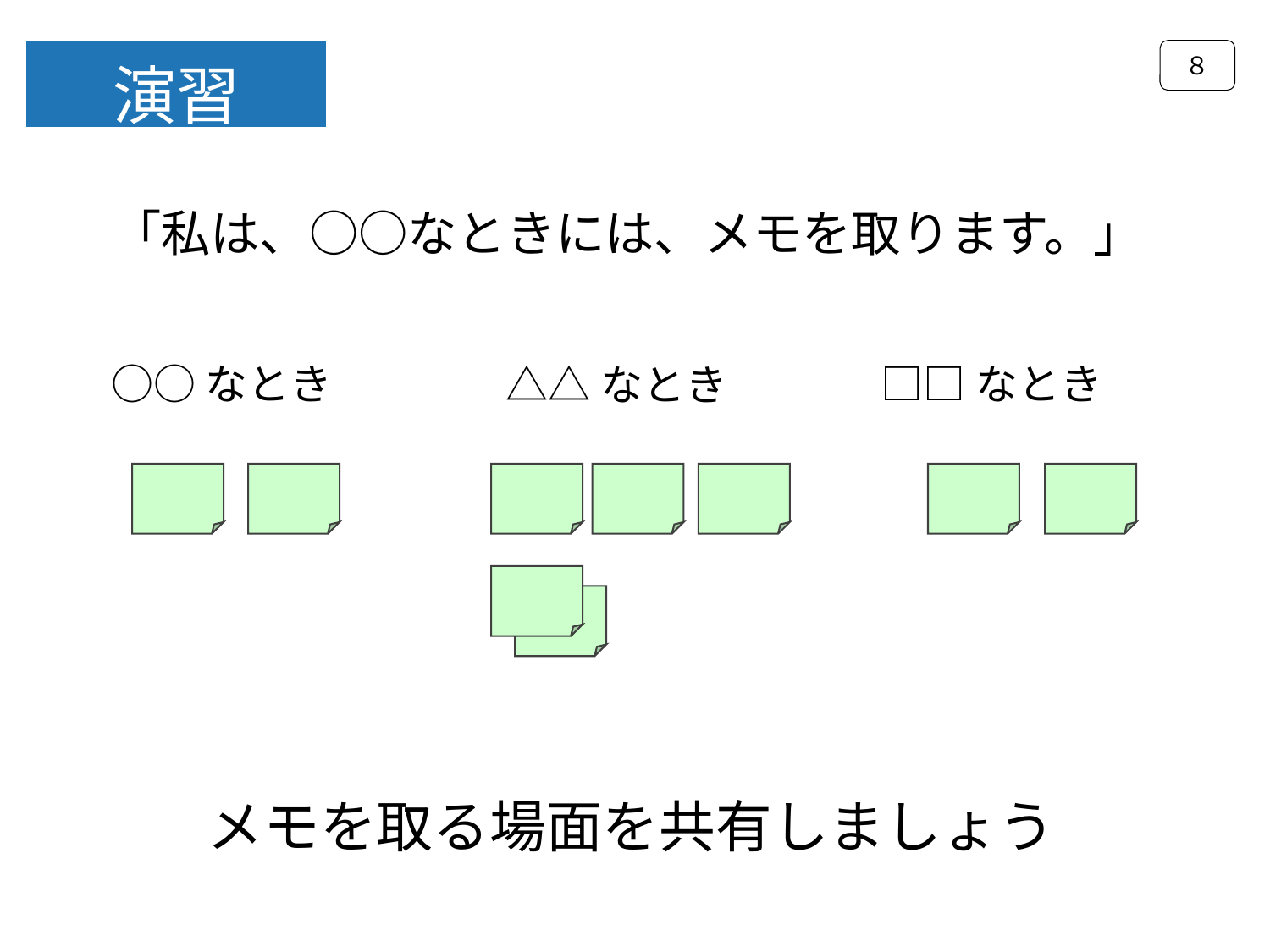

８
演習
「私は、○○なときには、メモを取ります。」
○○なとき
□□なとき
△△なとき

メモを取る場面を共有しましょう